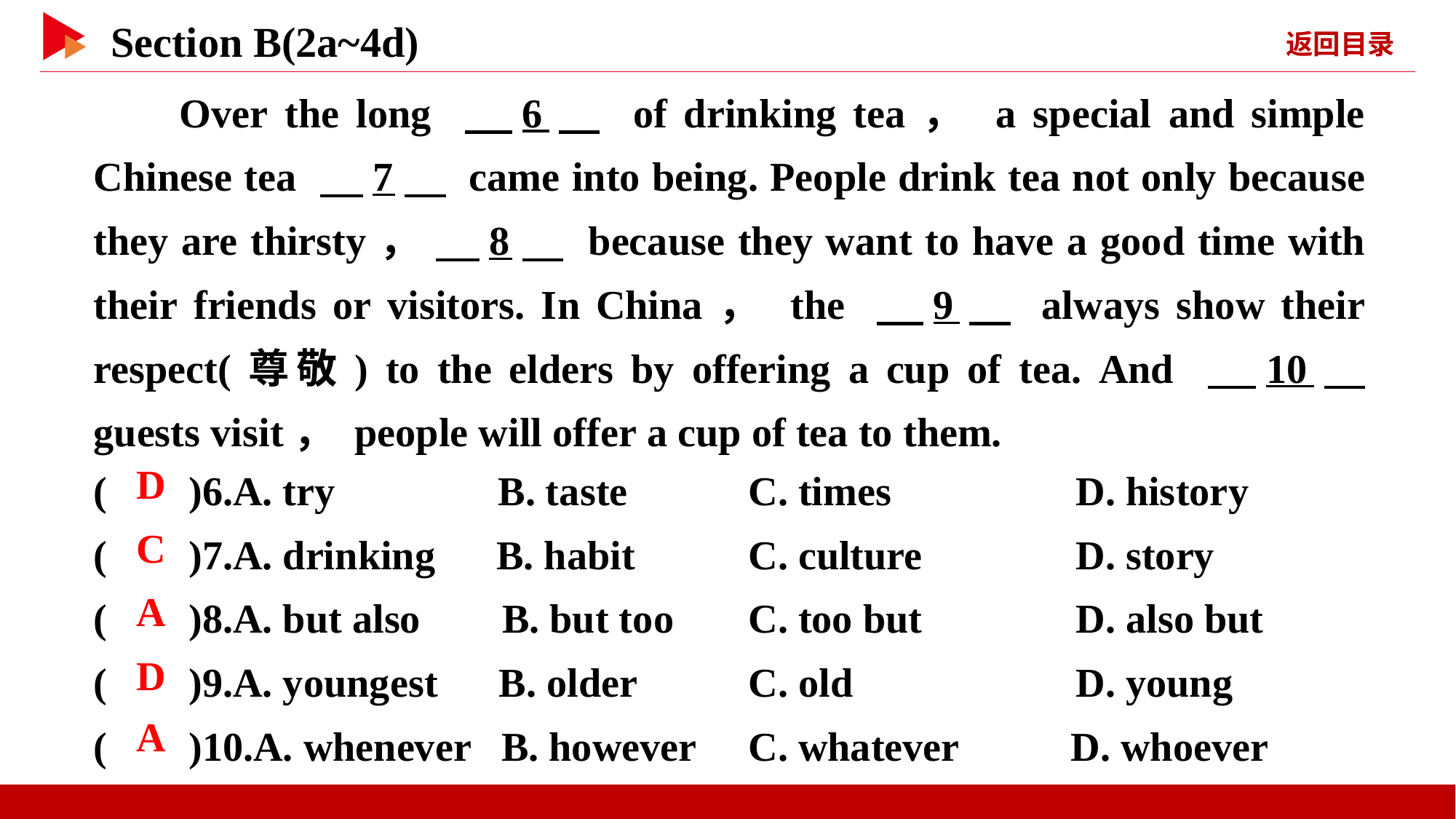

Over the long 　6　 of drinking tea， a special and simple Chinese tea 　7　 came into being. People drink tea not only because they are thirsty， 　8　 because they want to have a good time with their friends or visitors. In China， the 　9　 always show their respect(尊敬) to the elders by offering a cup of tea. And 　10　 guests visit， people will offer a cup of tea to them.
(        )6.A. try                B. taste		C. times             	D. history
(        )7.A. drinking      B. habit 	C. culture             	D. story
(        )8.A. but also        B. but too	C. too but             	D. also but
(        )9.A. youngest      B. older 	C. old             	D. young
(        )10.A. whenever   B. however	C. whatever           D. whoever
   D
   C
   A
   D
   A